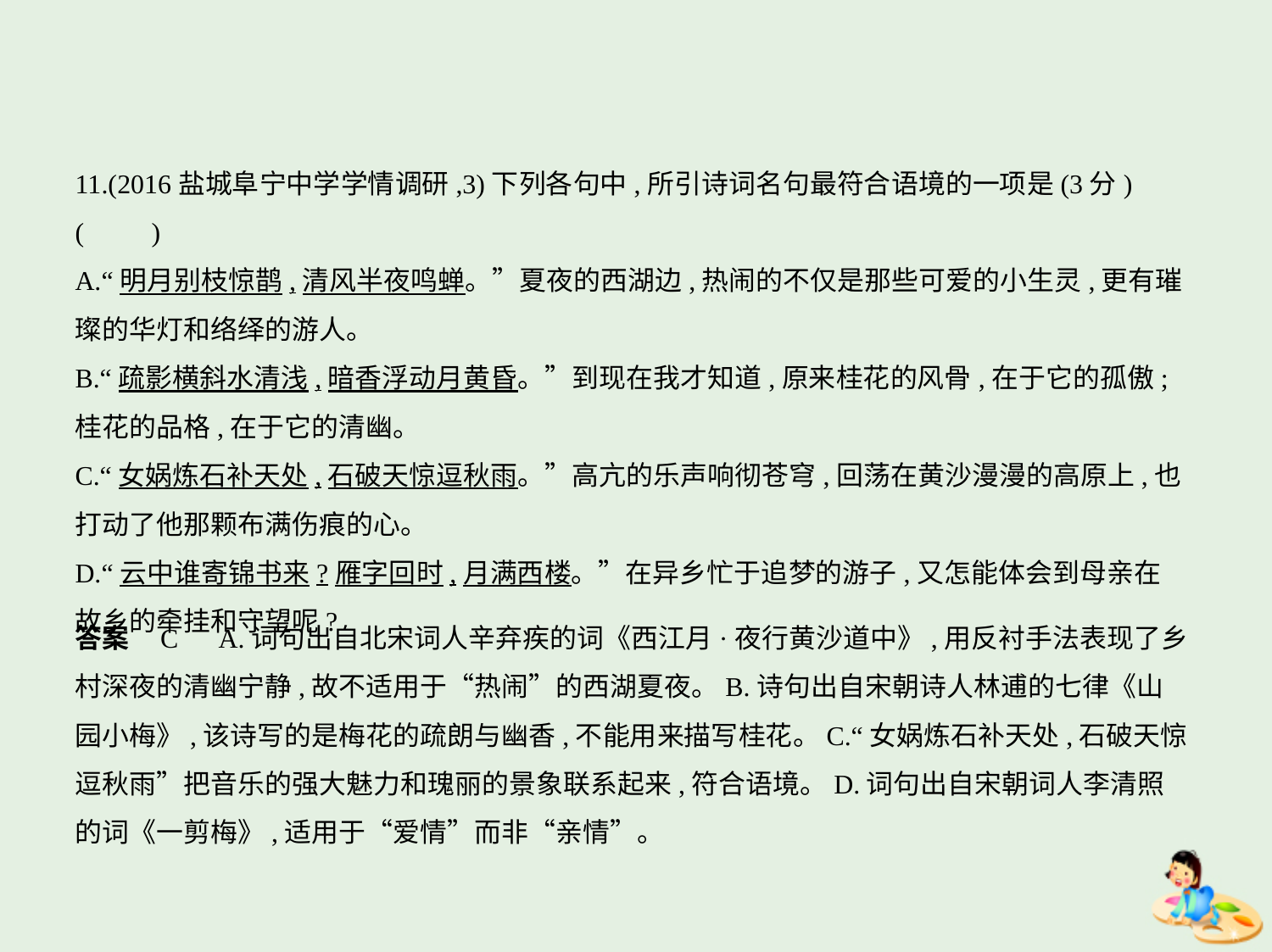

11.(2016盐城阜宁中学学情调研,3)下列各句中,所引诗词名句最符合语境的一项是(3分) (    　)
A.“明月别枝惊鹊,清风半夜鸣蝉。”夏夜的西湖边,热闹的不仅是那些可爱的小生灵,更有璀
璨的华灯和络绎的游人。
B.“疏影横斜水清浅,暗香浮动月黄昏。”到现在我才知道,原来桂花的风骨,在于它的孤傲;
桂花的品格,在于它的清幽。
C.“女娲炼石补天处,石破天惊逗秋雨。”高亢的乐声响彻苍穹,回荡在黄沙漫漫的高原上,也
打动了他那颗布满伤痕的心。
D.“云中谁寄锦书来?雁字回时,月满西楼。”在异乡忙于追梦的游子,又怎能体会到母亲在
故乡的牵挂和守望呢?
答案    C　A.词句出自北宋词人辛弃疾的词《西江月·夜行黄沙道中》,用反衬手法表现了乡
村深夜的清幽宁静,故不适用于“热闹”的西湖夏夜。B.诗句出自宋朝诗人林逋的七律《山
园小梅》,该诗写的是梅花的疏朗与幽香,不能用来描写桂花。C.“女娲炼石补天处,石破天惊
逗秋雨”把音乐的强大魅力和瑰丽的景象联系起来,符合语境。D.词句出自宋朝词人李清照
的词《一剪梅》,适用于“爱情”而非“亲情”。